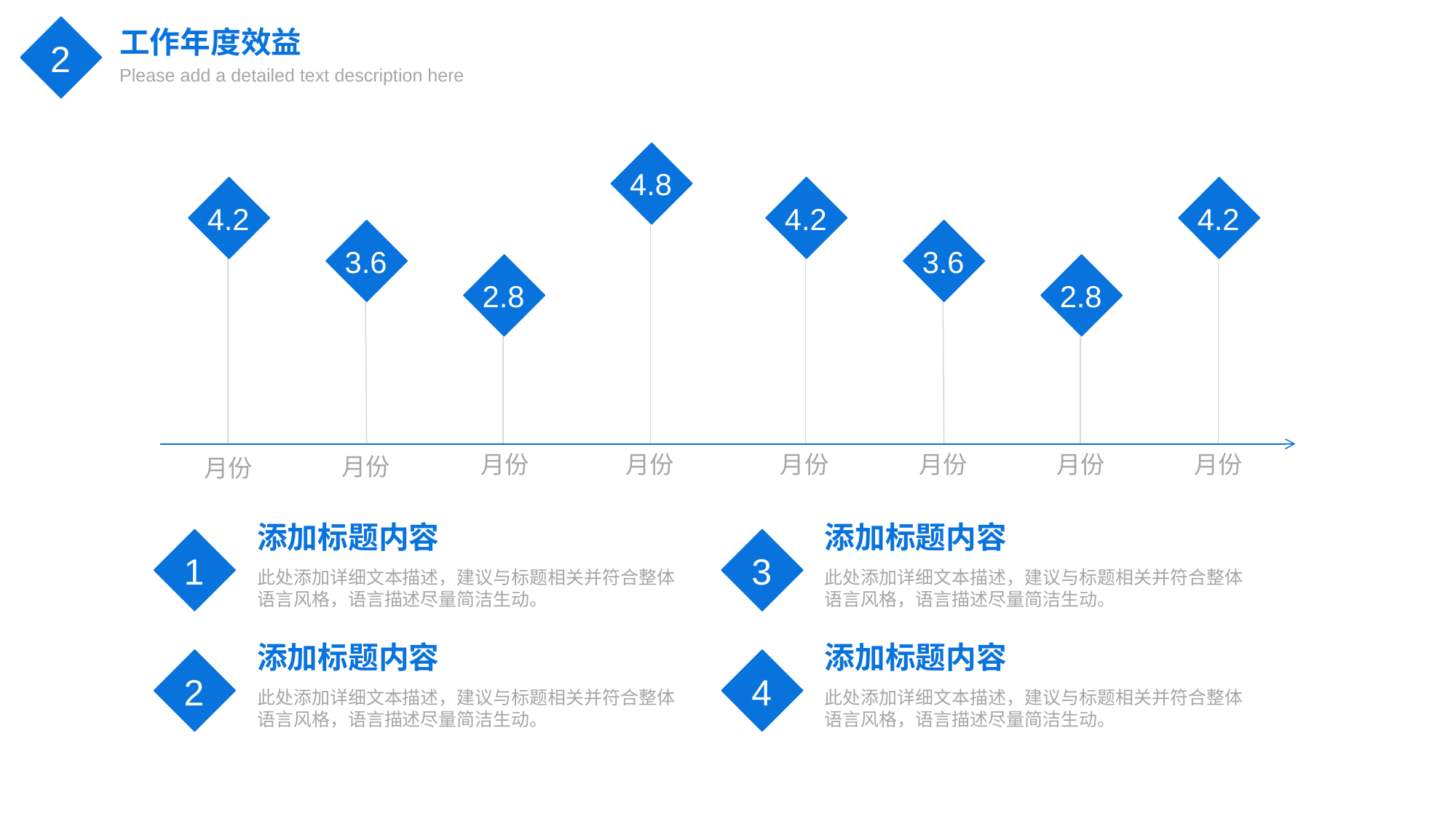

工作年度效益
Please add a detailed text description here

2

4.8

4.2
4.2
4.2

3.6
3.6

2.8
2.8
月份
月份
月份
月份
月份
月份
月份
月份
添加标题内容
此处添加详细文本描述，建议与标题相关并符合整体语言风格，语言描述尽量简洁生动。
添加标题内容
此处添加详细文本描述，建议与标题相关并符合整体语言风格，语言描述尽量简洁生动。

1
3
添加标题内容
此处添加详细文本描述，建议与标题相关并符合整体语言风格，语言描述尽量简洁生动。
添加标题内容
此处添加详细文本描述，建议与标题相关并符合整体语言风格，语言描述尽量简洁生动。

2
4